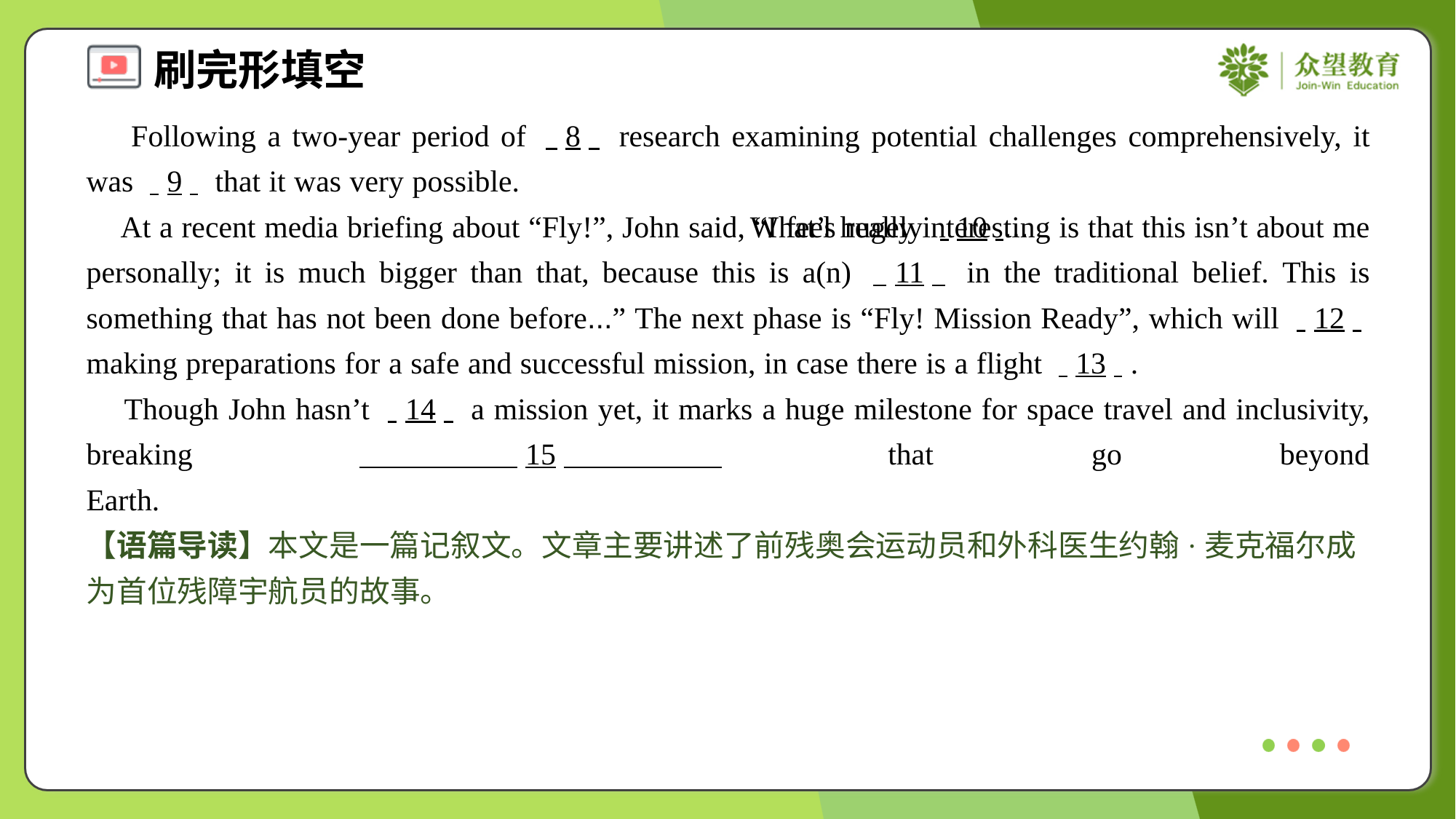

Following a two-year period of . .8. . research examining potential challenges comprehensively, it was . .9. . that it was very possible.
    At a recent media briefing about “Fly!”, John said, “I feel hugely . .10. ...... What’s really interesting is that this isn’t about me personally; it is much bigger than that, because this is a(n) . .11. . in the traditional belief. This is something that has not been done before...” The next phase is “Fly! Mission Ready”, which will . .12. . making preparations for a safe and successful mission, in case there is a flight . .13. ..
    Though John hasn’t . .14. . a mission yet, it marks a huge milestone for space travel and inclusivity, breaking . .15. . that go beyond Earth.#6
【语篇导读】本文是一篇记叙文。文章主要讲述了前残奥会运动员和外科医生约翰·麦克福尔成为首位残障宇航员的故事。